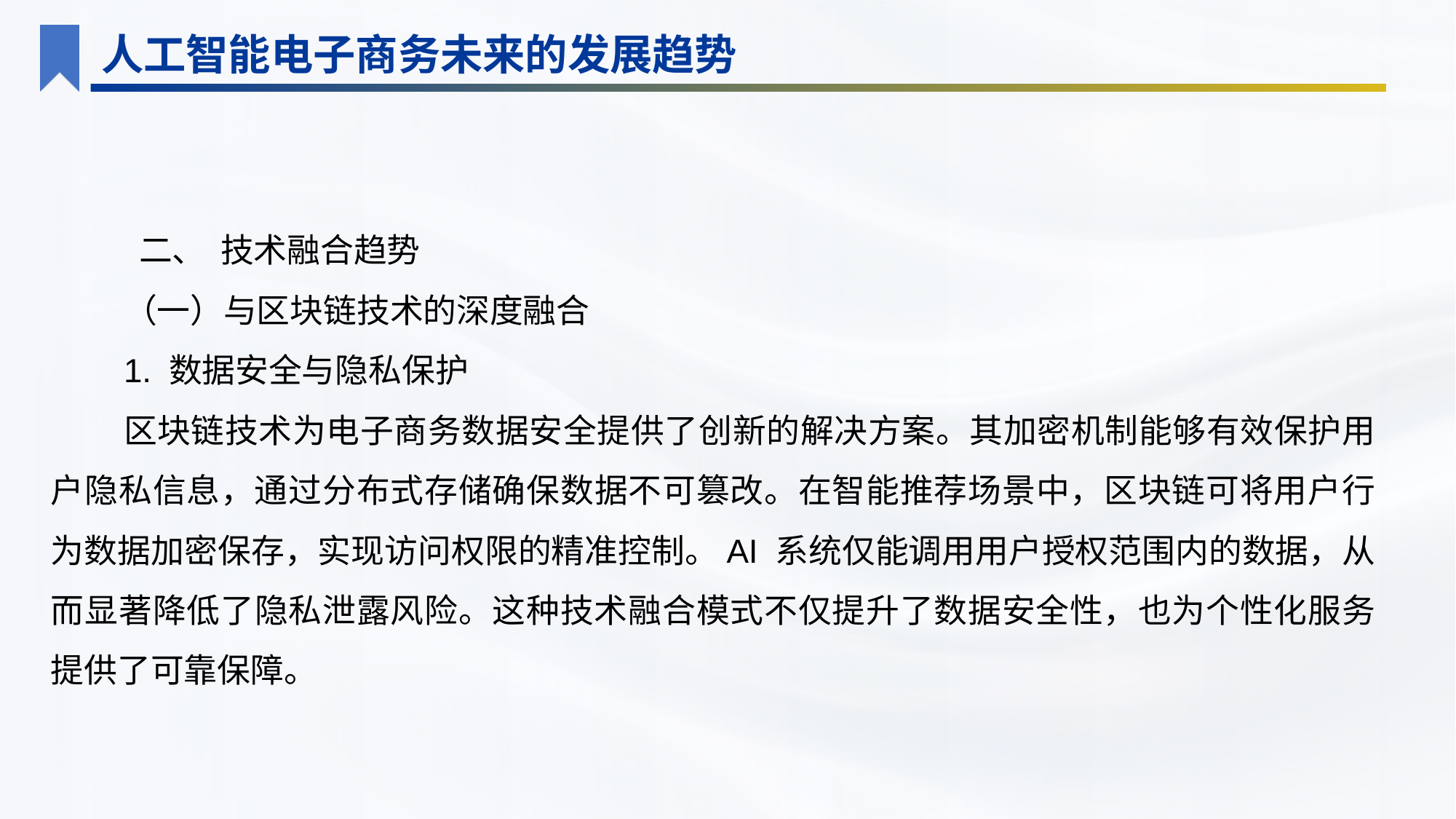

人工智能电子商务未来的发展趋势
 二、  技术融合趋势
（一）与区块链技术的深度融合
1. 数据安全与隐私保护
区块链技术为电子商务数据安全提供了创新的解决方案。其加密机制能够有效保护用户隐私信息，通过分布式存储确保数据不可篡改。在智能推荐场景中，区块链可将用户行为数据加密保存，实现访问权限的精准控制。AI 系统仅能调用用户授权范围内的数据，从而显著降低了隐私泄露风险。这种技术融合模式不仅提升了数据安全性，也为个性化服务提供了可靠保障。